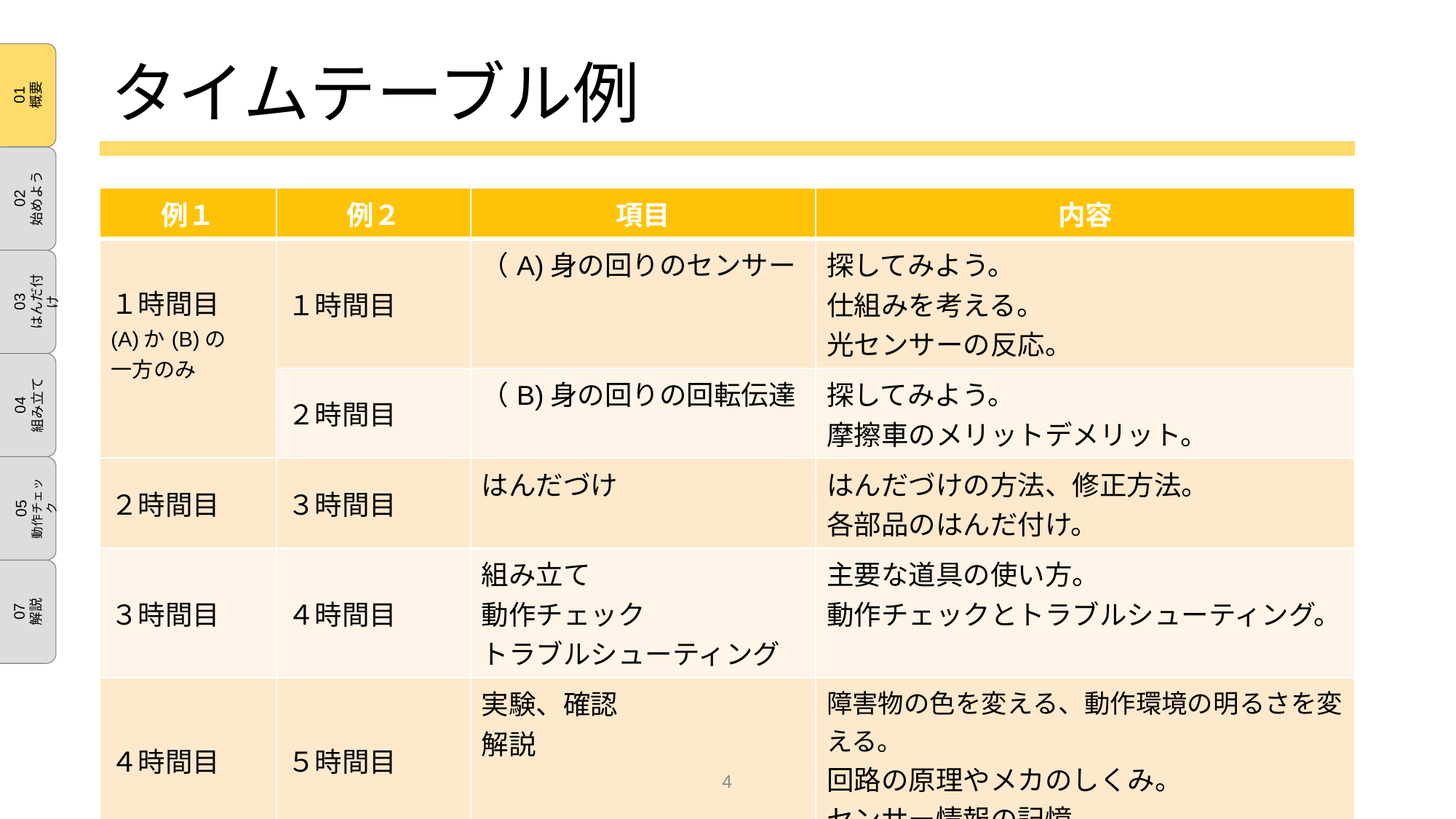

# タイムテーブル例
| 例１ | 例２ | 項目 | 内容 |
| --- | --- | --- | --- |
| １時間目 (A)か(B)の 一方のみ | １時間目 | （A)身の回りのセンサー | 探してみよう。 仕組みを考える。 光センサーの反応。 |
|  | ２時間目 | （B)身の回りの回転伝達 | 探してみよう。 摩擦車のメリットデメリット。 |
| ２時間目 | ３時間目 | はんだづけ | はんだづけの方法、修正方法。 各部品のはんだ付け。 |
| ３時間目 | ４時間目 | 組み立て 動作チェック トラブルシューティング | 主要な道具の使い方。 動作チェックとトラブルシューティング。 |
| ４時間目 | ５時間目 | 実験、確認 解説 | 障害物の色を変える、動作環境の明るさを変える。 回路の原理やメカのしくみ。 センサー情報の記憶。 |
4